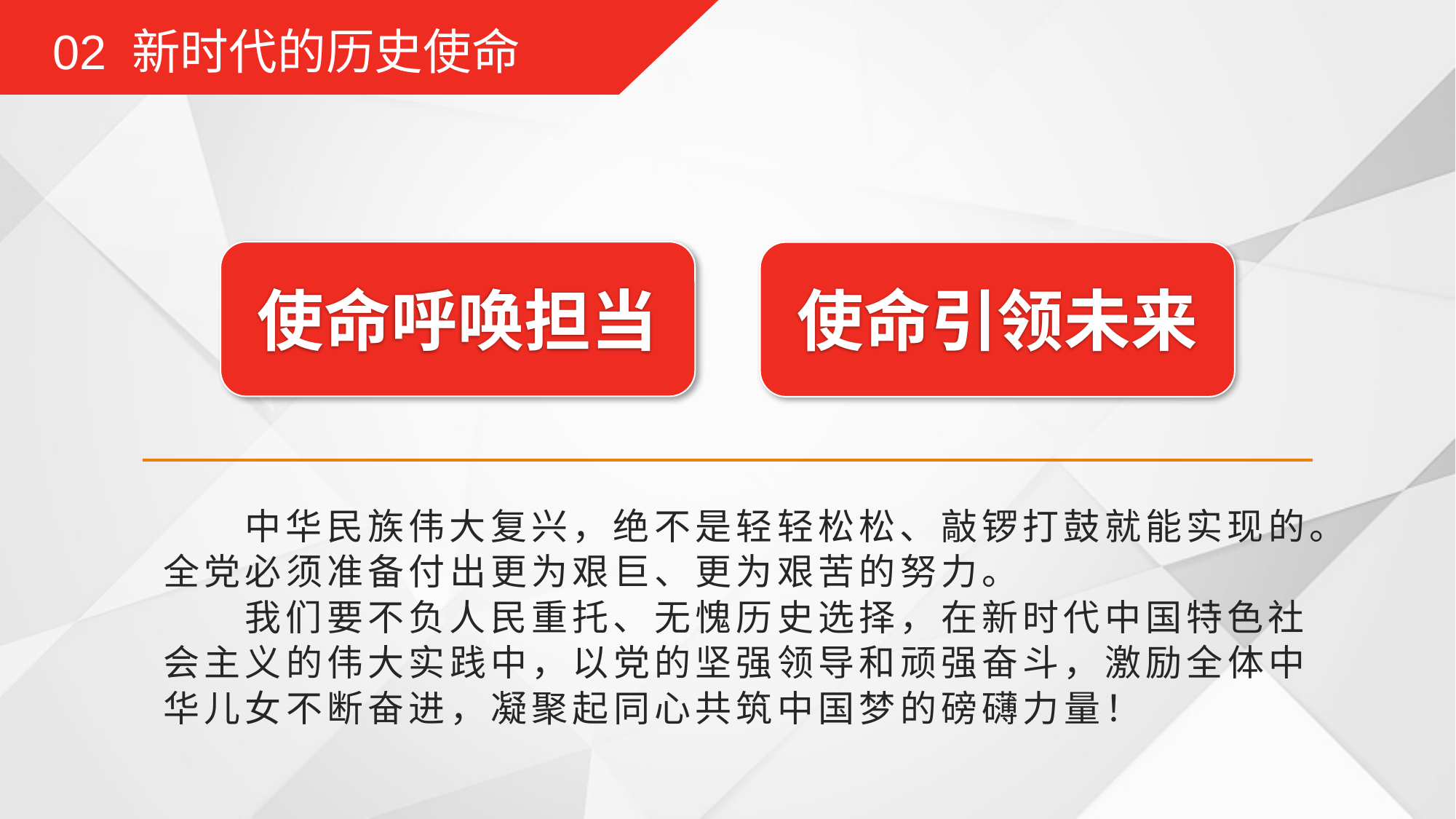

02 新时代的历史使命

使命呼唤担当

使命引领未来
中华民族伟大复兴，绝不是轻轻松松、敲锣打鼓就能实现的。全党必须准备付出更为艰巨、更为艰苦的努力。
我们要不负人民重托、无愧历史选择，在新时代中国特色社会主义的伟大实践中，以党的坚强领导和顽强奋斗，激励全体中华儿女不断奋进，凝聚起同心共筑中国梦的磅礴力量！